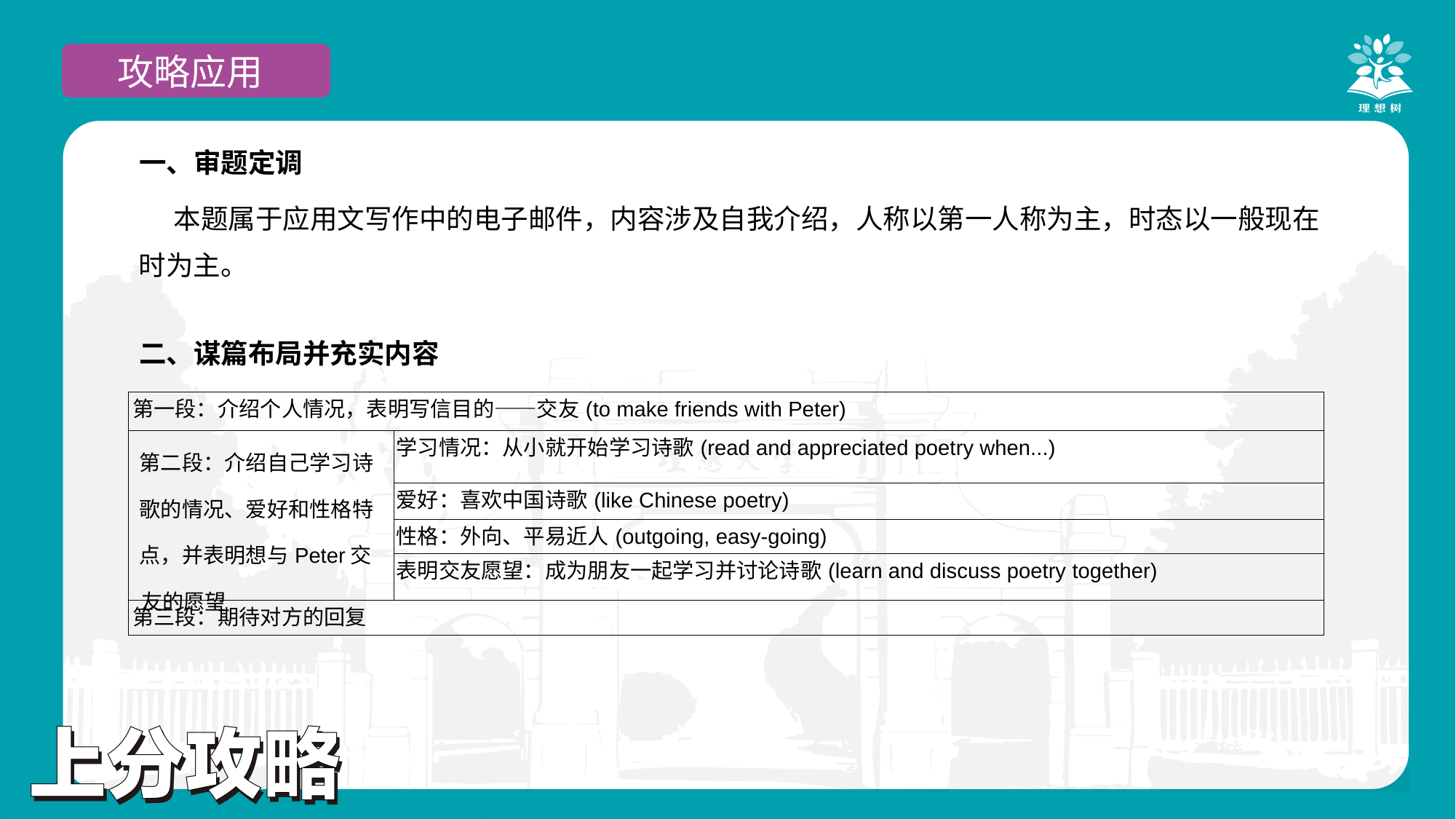

攻略应用
示例
一、审题定调
本题属于应用文写作中的电子邮件，内容涉及自我介绍，人称以第一人称为主，时态以一般现在时为主。

二、谋篇布局并充实内容

| 第一段：介绍个人情况，表明写信目的——交友(to make friends with Peter) |  |
| --- | --- |
| 第二段：介绍自己学习诗 歌的情况、爱好和性格特 点，并表明想与Peter交 友的愿望 | 学习情况：从小就开始学习诗歌(read and appreciated poetry when...) |
|  | 爱好：喜欢中国诗歌(like Chinese poetry) |
|  | 性格：外向、平易近人(outgoing, easy-going) |
|  | 表明交友愿望：成为朋友一起学习并讨论诗歌(learn and discuss poetry together) |
| 第三段：期待对方的回复 |  |